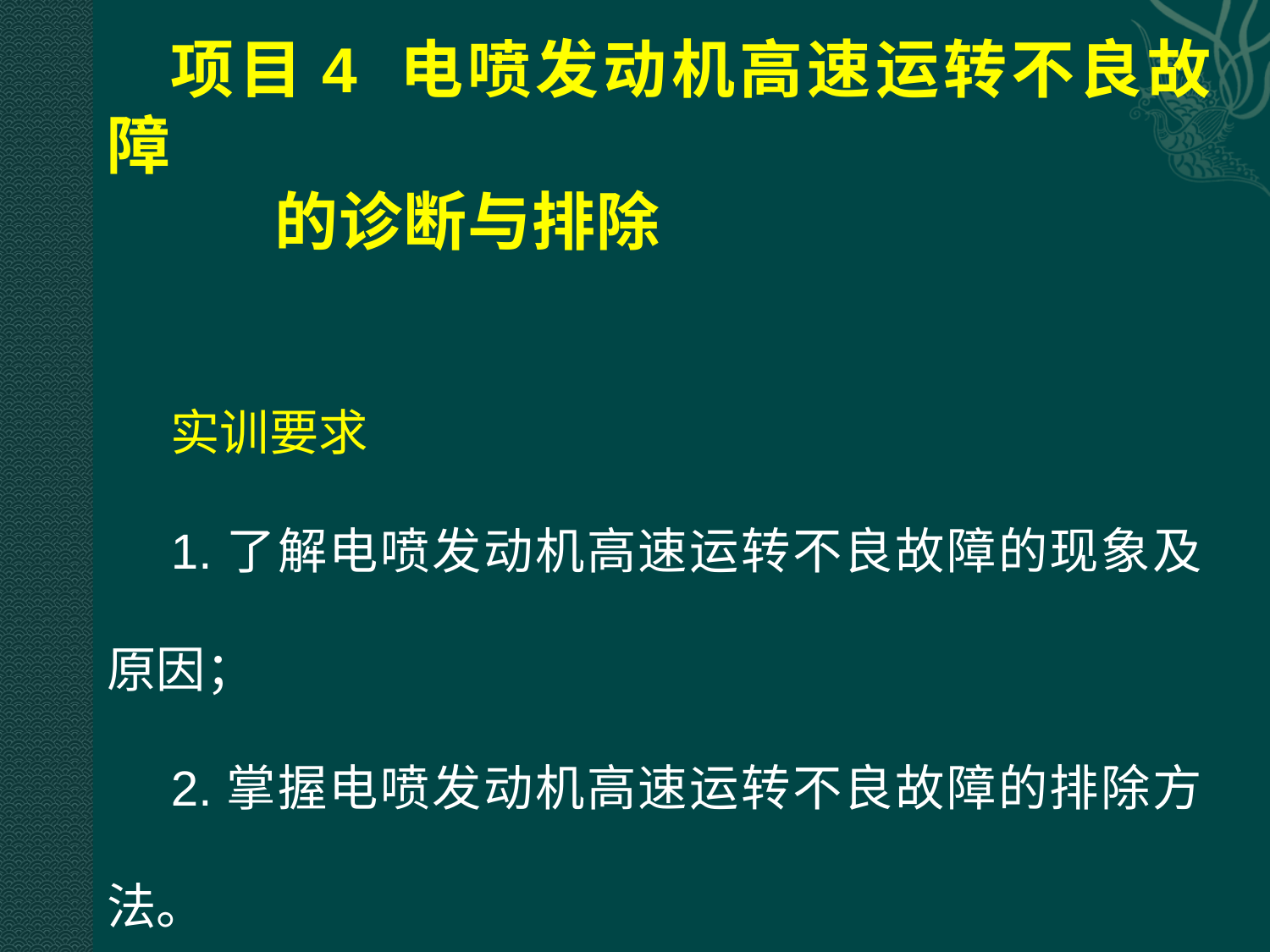

# 项目4 电喷发动机高速运转不良故障 的诊断与排除
实训要求
1.了解电喷发动机高速运转不良故障的现象及原因；
2.掌握电喷发动机高速运转不良故障的排除方法。